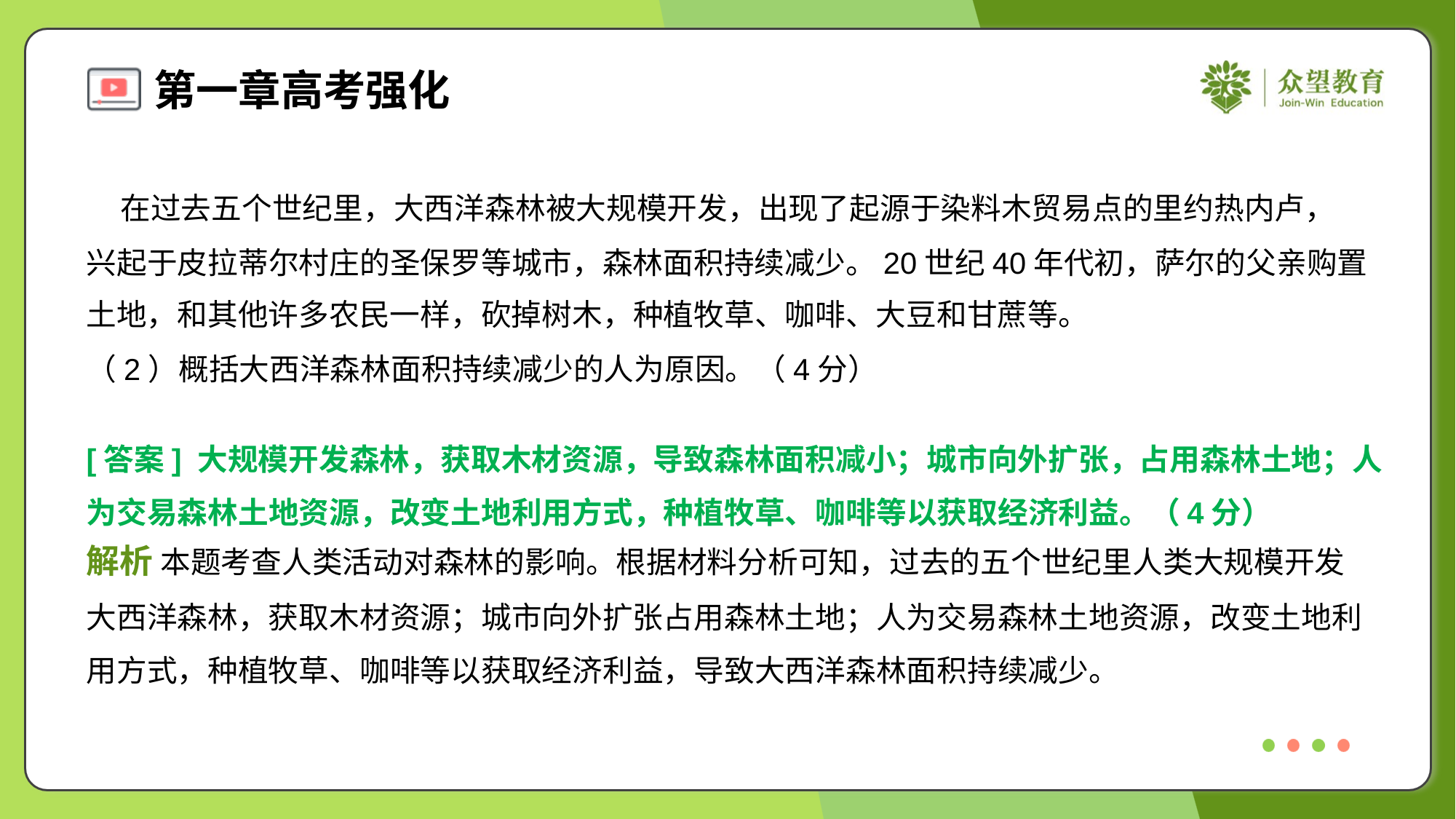

在过去五个世纪里，大西洋森林被大规模开发，出现了起源于染料木贸易点的里约热内卢，
兴起于皮拉蒂尔村庄的圣保罗等城市，森林面积持续减少。20世纪40年代初，萨尔的父亲购置
土地，和其他许多农民一样，砍掉树木，种植牧草、咖啡、大豆和甘蔗等。
（2）概括大西洋森林面积持续减少的人为原因。（4分）
[答案] 大规模开发森林，获取木材资源，导致森林面积减小；城市向外扩张，占用森林土地；人
为交易森林土地资源，改变土地利用方式，种植牧草、咖啡等以获取经济利益。（4分）
解析 本题考查人类活动对森林的影响。根据材料分析可知，过去的五个世纪里人类大规模开发
大西洋森林，获取木材资源；城市向外扩张占用森林土地；人为交易森林土地资源，改变土地利
用方式，种植牧草、咖啡等以获取经济利益，导致大西洋森林面积持续减少。